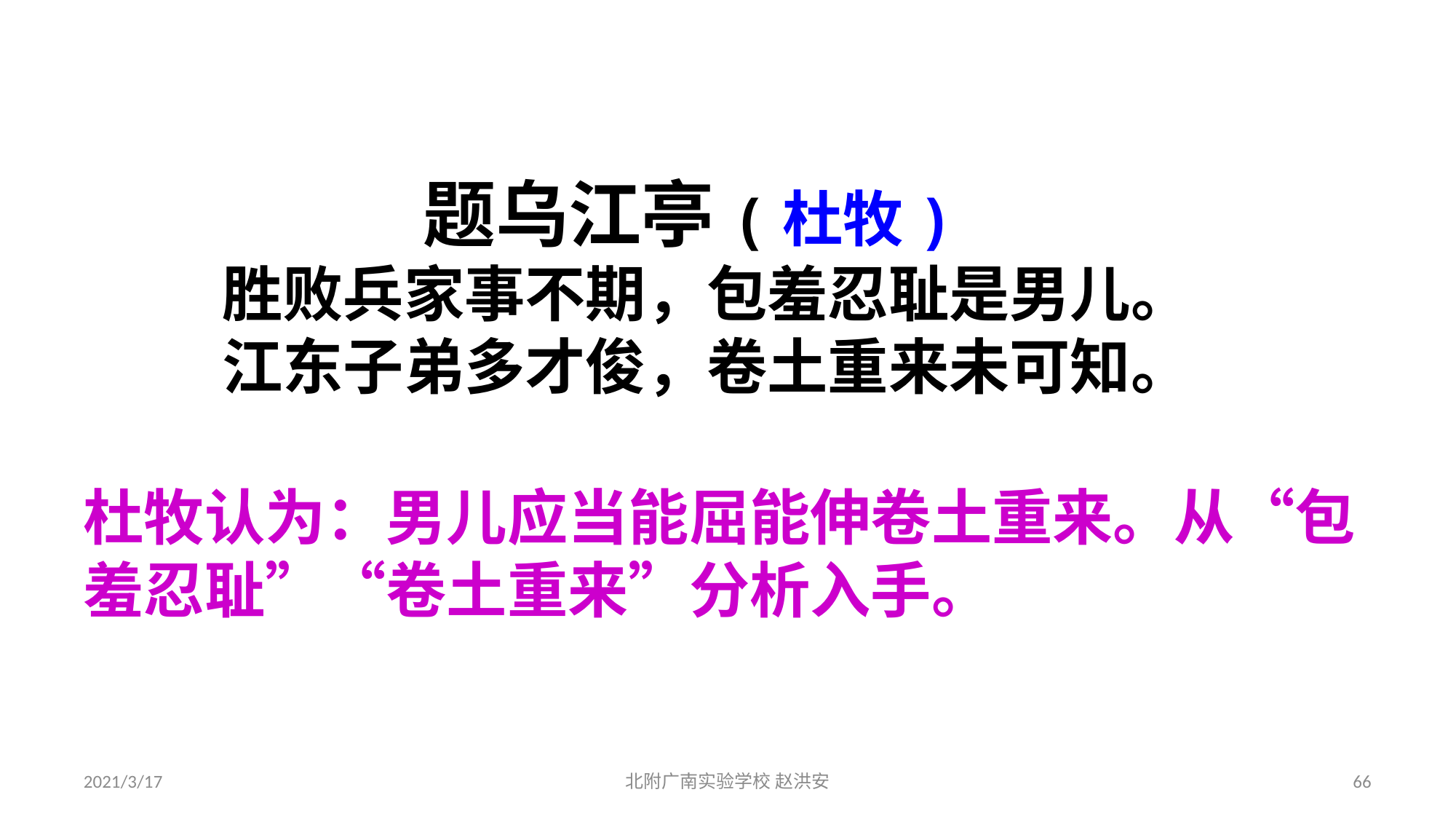

题乌江亭(杜牧)
胜败兵家事不期，包羞忍耻是男儿。
江东子弟多才俊，卷土重来未可知。
杜牧认为：男儿应当能屈能伸卷土重来。从“包羞忍耻”“卷土重来”分析入手。
2021/3/17
北附广南实验学校 赵洪安
66